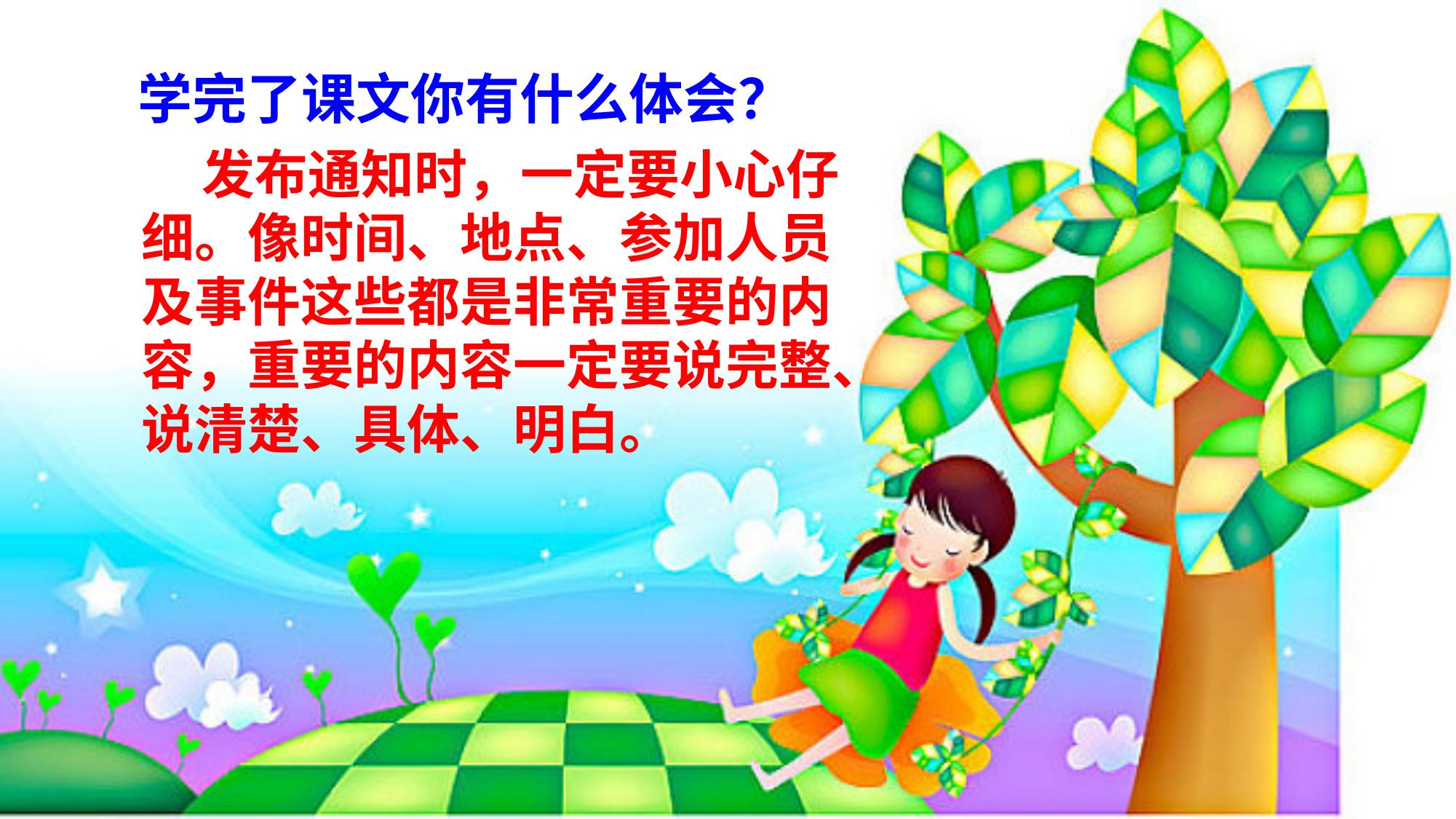

学完了课文你有什么体会？
    发布通知时，一定要小心仔细。像时间、地点、参加人员及事件这些都是非常重要的内容，重要的内容一定要说完整、说清楚、具体、明白。